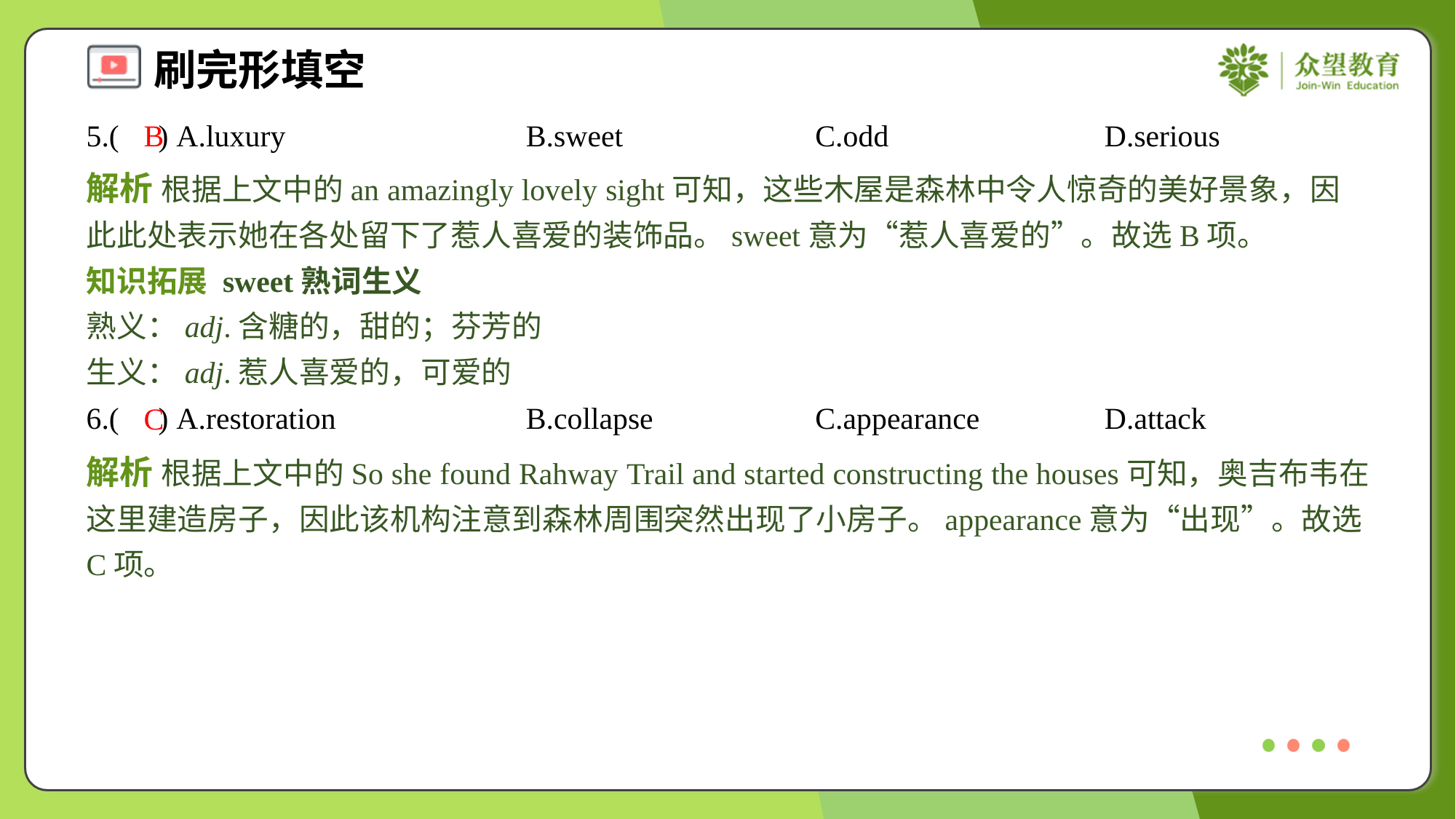

5.(     ) A.luxury	B.sweet	C.odd	D.serious
B
解析 根据上文中的an amazingly lovely sight可知，这些木屋是森林中令人惊奇的美好景象，因此此处表示她在各处留下了惹人喜爱的装饰品。sweet意为“惹人喜爱的”。故选B项。
知识拓展 sweet熟词生义
熟义：adj.含糖的，甜的；芬芳的
生义：adj.惹人喜爱的，可爱的
6.(     ) A.restoration	B.collapse	C.appearance	D.attack
C
解析 根据上文中的So she found Rahway Trail and started constructing the houses可知，奥吉布韦在这里建造房子，因此该机构注意到森林周围突然出现了小房子。appearance意为“出现”。故选C项。